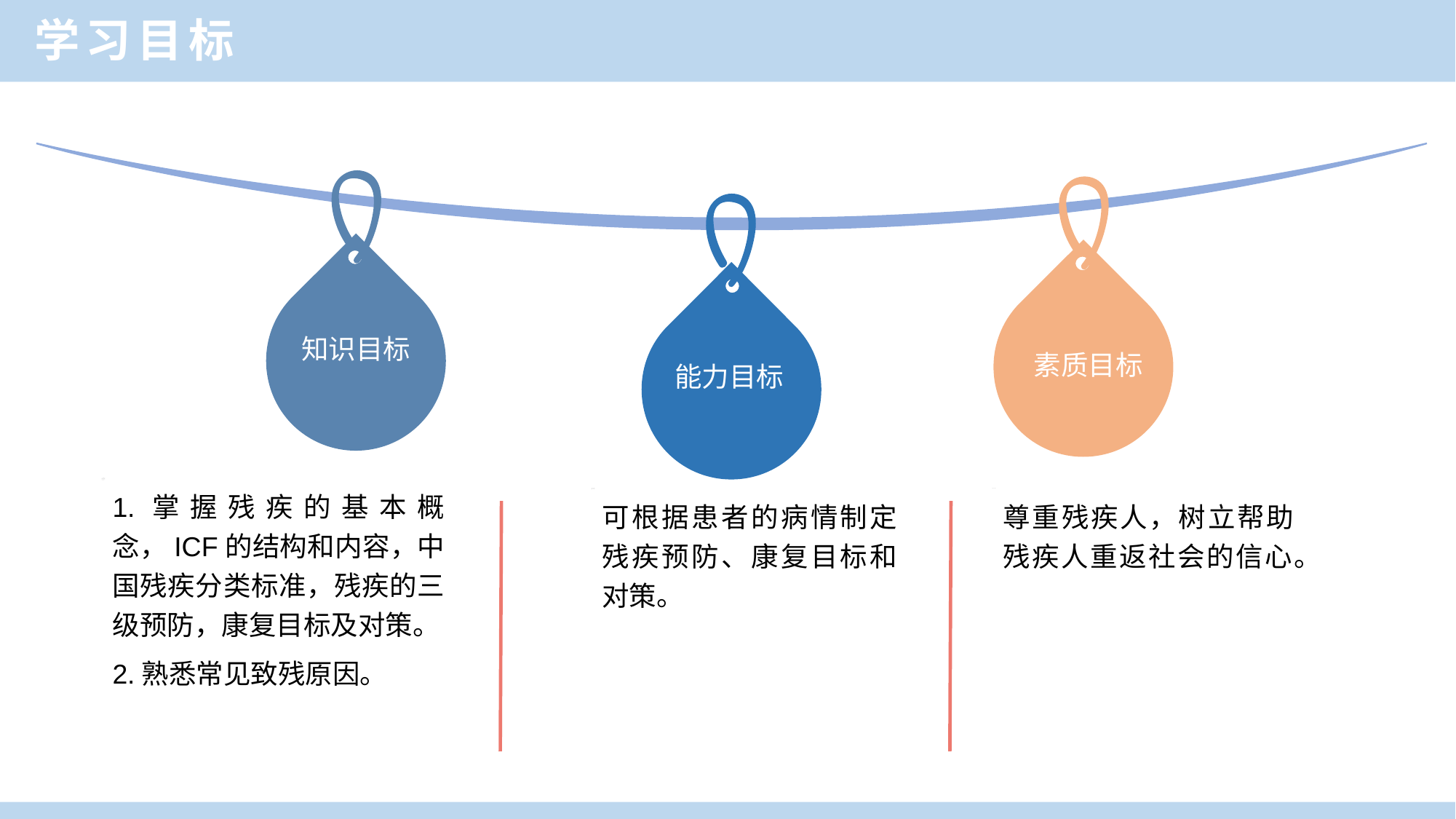

学习目标

知识目标

素质目标

能力目标
1.掌握残疾的基本概念，ICF的结构和内容，中国残疾分类标准，残疾的三级预防，康复目标及对策。
2.熟悉常见致残原因。
可根据患者的病情制定残疾预防、康复目标和对策。
尊重残疾人，树立帮助残疾人重返社会的信心。